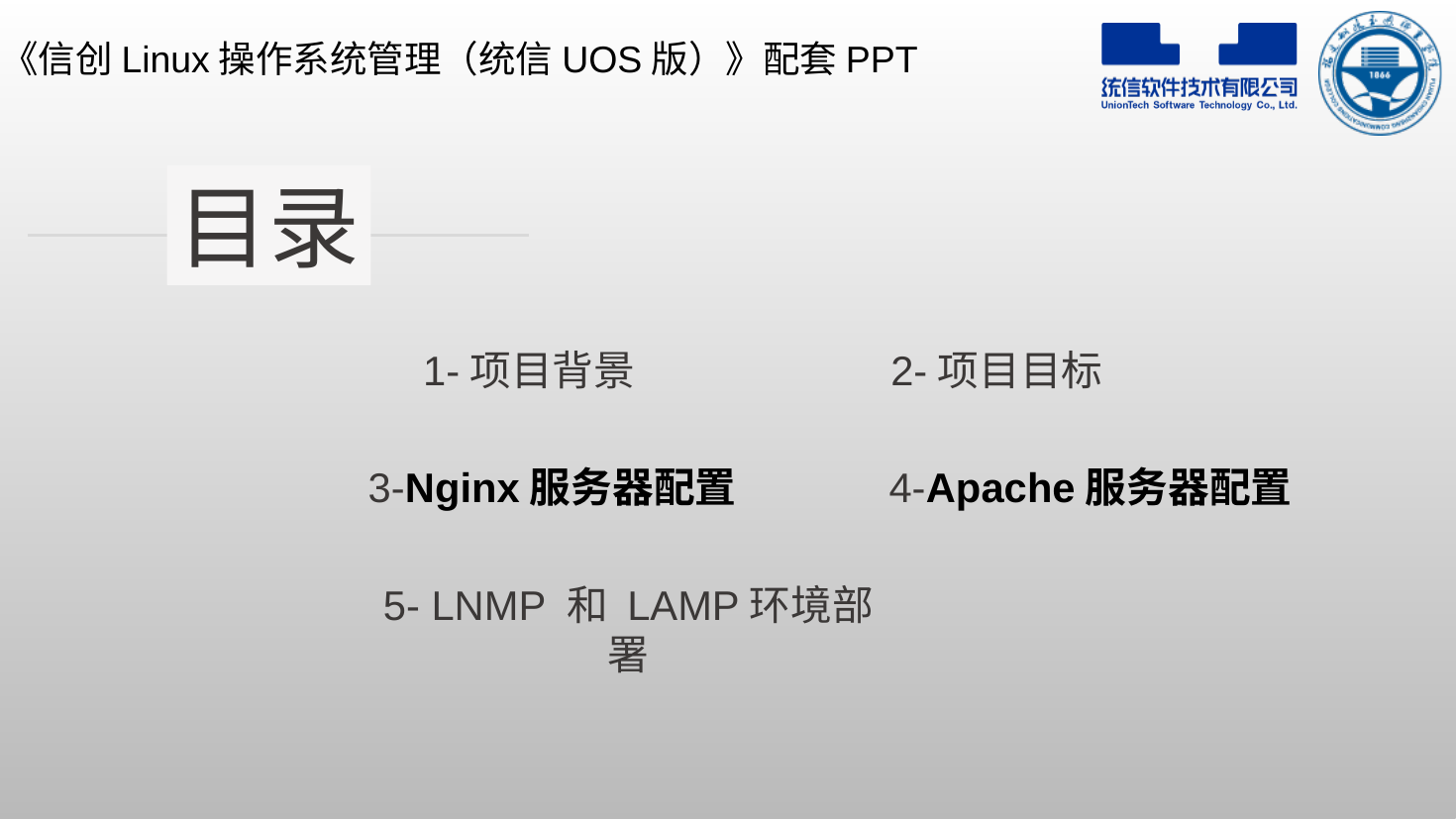

目录
1-项目背景
2-项目目标
3-Nginx服务器配置
4-Apache服务器配置

5- LNMP 和 LAMP环境部署